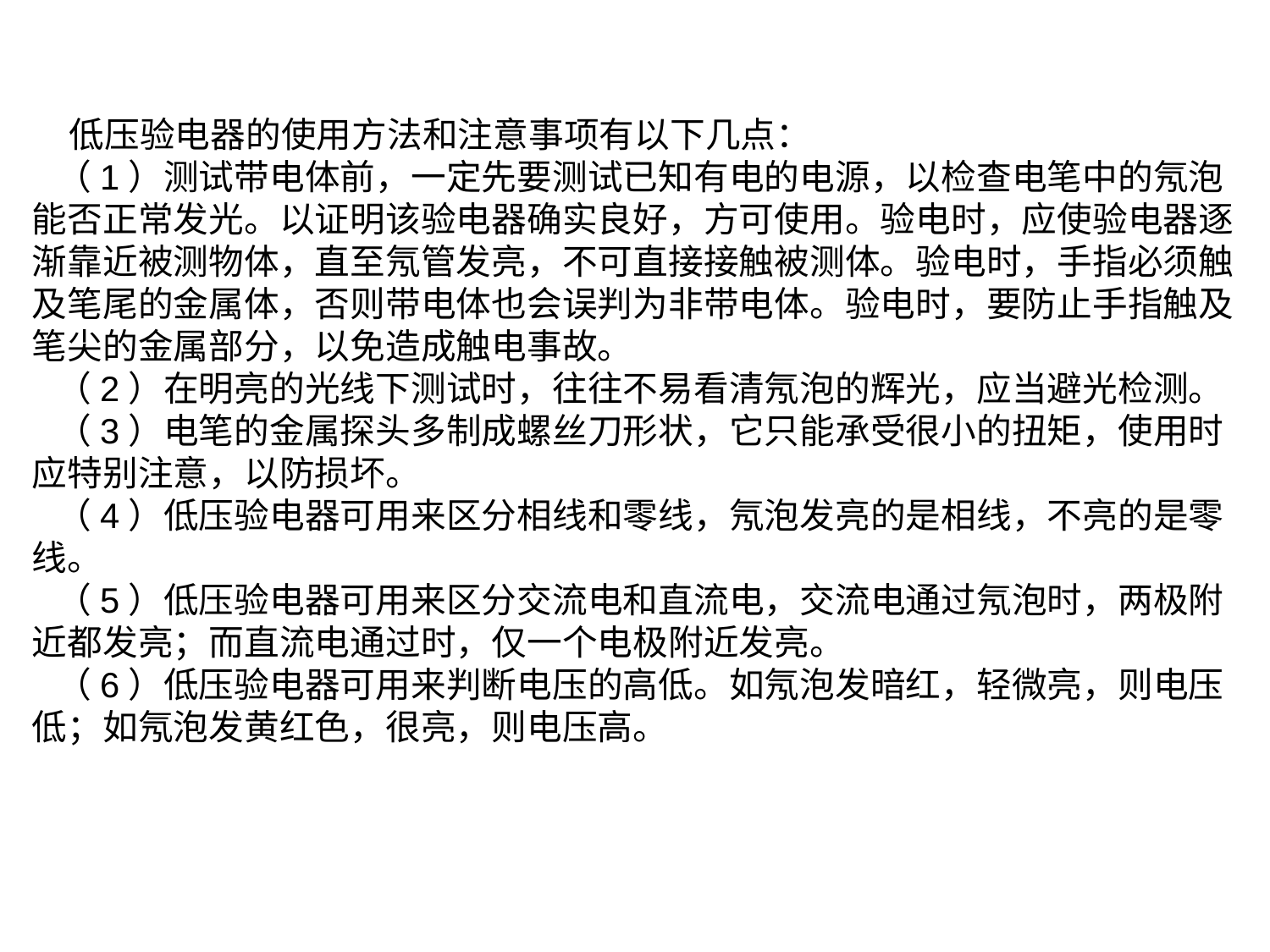

低压验电器的使用方法和注意事项有以下几点：
  （1）测试带电体前，一定先要测试已知有电的电源，以检查电笔中的氖泡能否正常发光。以证明该验电器确实良好，方可使用。验电时，应使验电器逐渐靠近被测物体，直至氖管发亮，不可直接接触被测体。验电时，手指必须触及笔尾的金属体，否则带电体也会误判为非带电体。验电时，要防止手指触及笔尖的金属部分，以免造成触电事故。
  （2）在明亮的光线下测试时，往往不易看清氖泡的辉光，应当避光检测。
  （3）电笔的金属探头多制成螺丝刀形状，它只能承受很小的扭矩，使用时应特别注意，以防损坏。
  （4）低压验电器可用来区分相线和零线，氖泡发亮的是相线，不亮的是零线。
  （5）低压验电器可用来区分交流电和直流电，交流电通过氖泡时，两极附近都发亮；而直流电通过时，仅一个电极附近发亮。
  （6）低压验电器可用来判断电压的高低。如氖泡发暗红，轻微亮，则电压低；如氖泡发黄红色，很亮，则电压高。